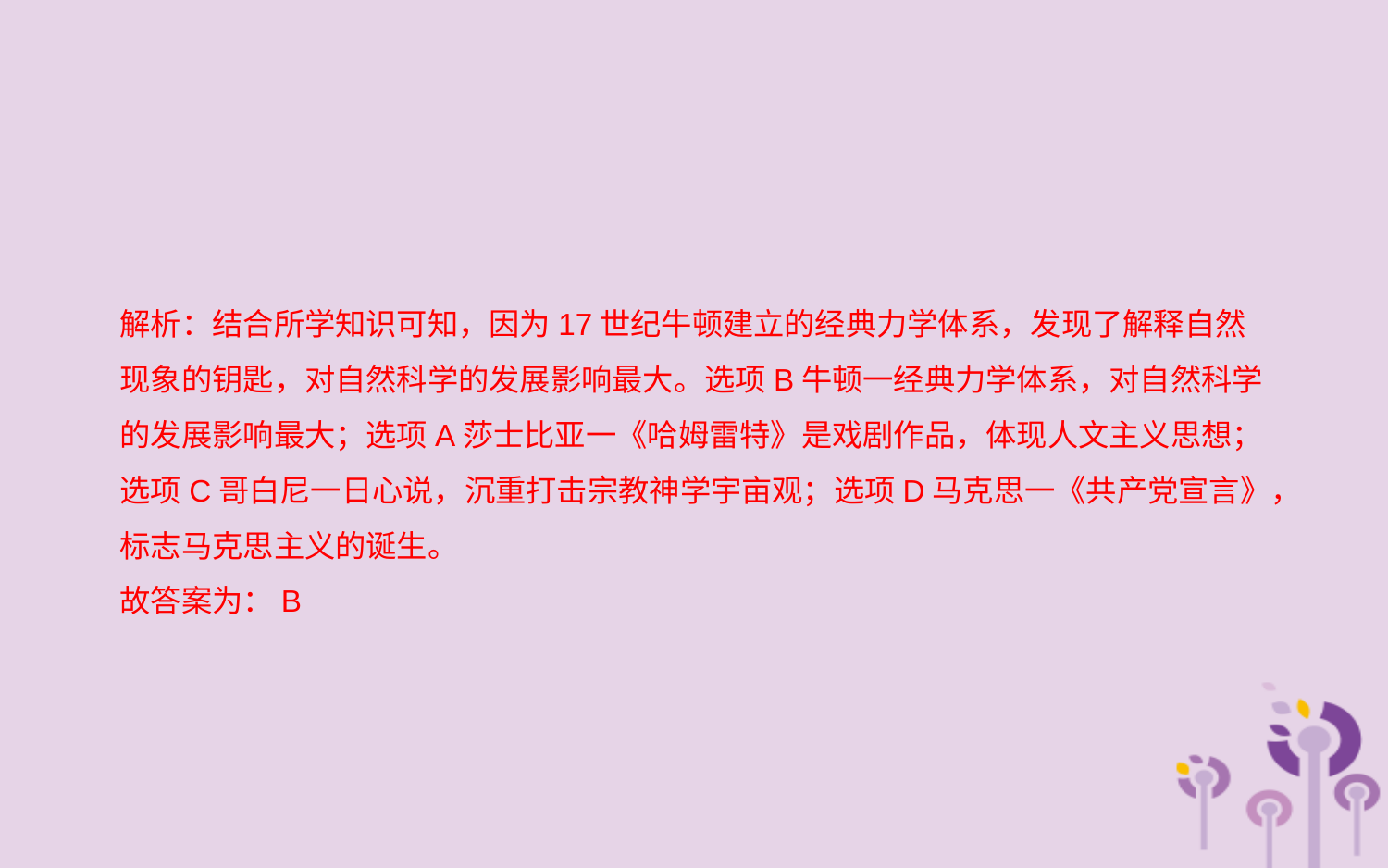

解析：结合所学知识可知，因为17世纪牛顿建立的经典力学体系，发现了解释自然现象的钥匙，对自然科学的发展影响最大。选项B牛顿一经典力学体系，对自然科学的发展影响最大；选项A莎士比亚一《哈姆雷特》是戏剧作品，体现人文主义思想；选项C哥白尼一日心说，沉重打击宗教神学宇亩观；选项D马克思一《共产党宣言》，标志马克思主义的诞生。
故答案为：B